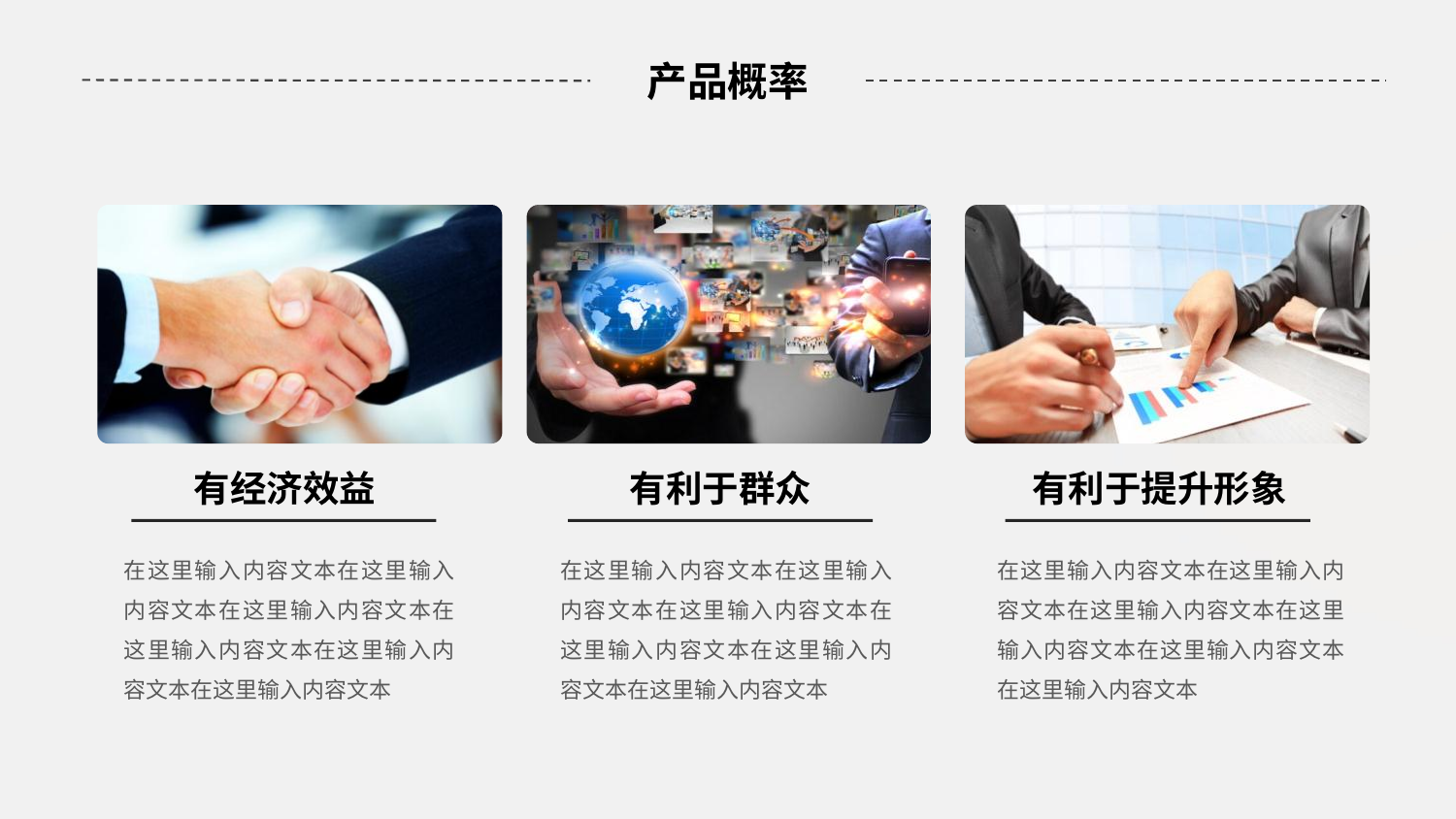

# 产品概率

有经济效益

在这里输入内容文本在这里输入内容文本在这里输入内容文本在这里输入内容文本在这里输入内容文本在这里输入内容文本
有利于群众

在这里输入内容文本在这里输入内容文本在这里输入内容文本在这里输入内容文本在这里输入内容文本在这里输入内容文本
有利于提升形象

在这里输入内容文本在这里输入内容文本在这里输入内容文本在这里输入内容文本在这里输入内容文本在这里输入内容文本